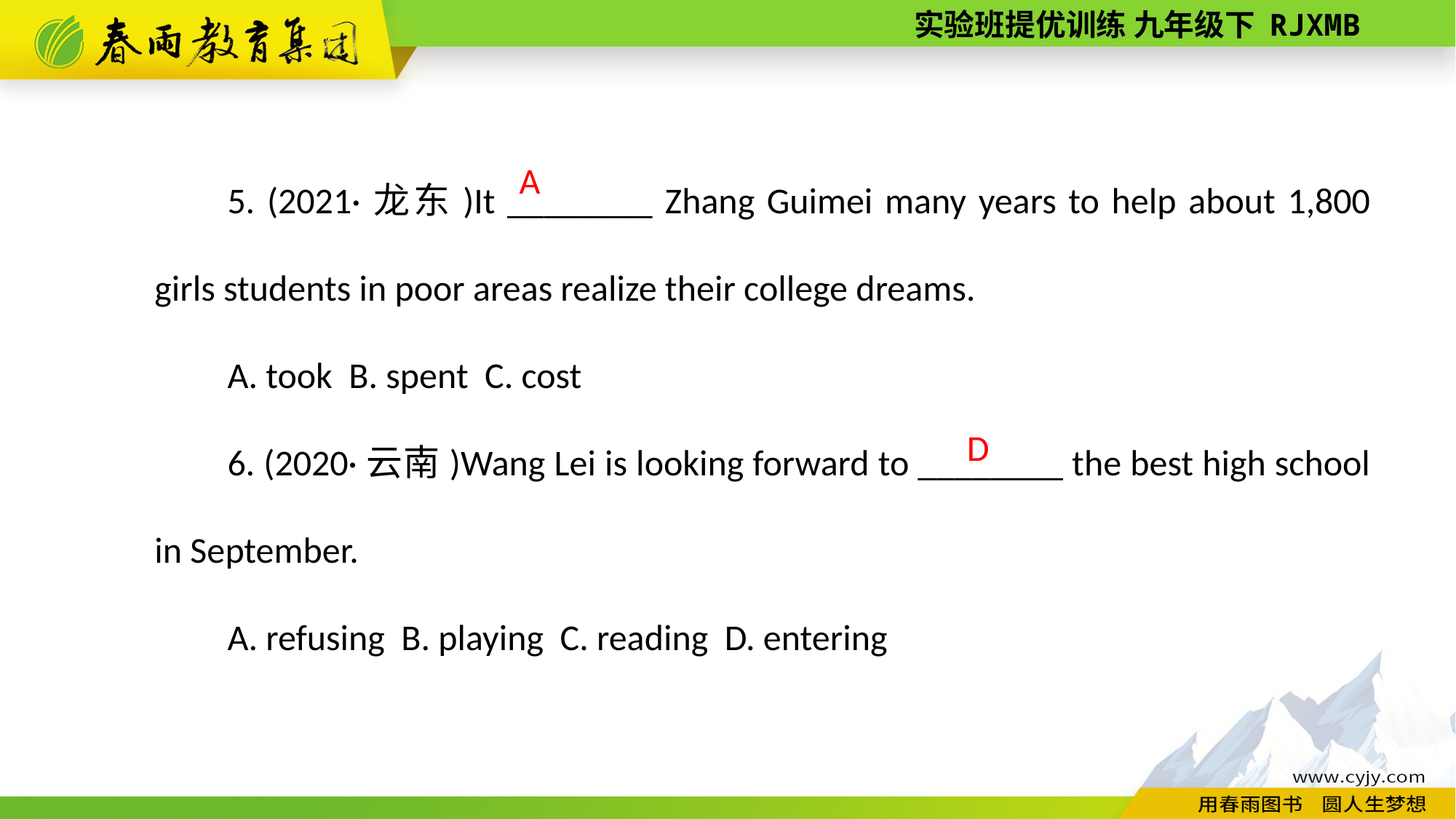

5. (2021·龙东)It ________ Zhang Guimei many years to help about 1,800 girls students in poor areas realize their college dreams.
A. took  B. spent  C. cost
6. (2020·云南)Wang Lei is looking forward to ________ the best high school in September.
A. refusing  B. playing  C. reading  D. entering
A
 D